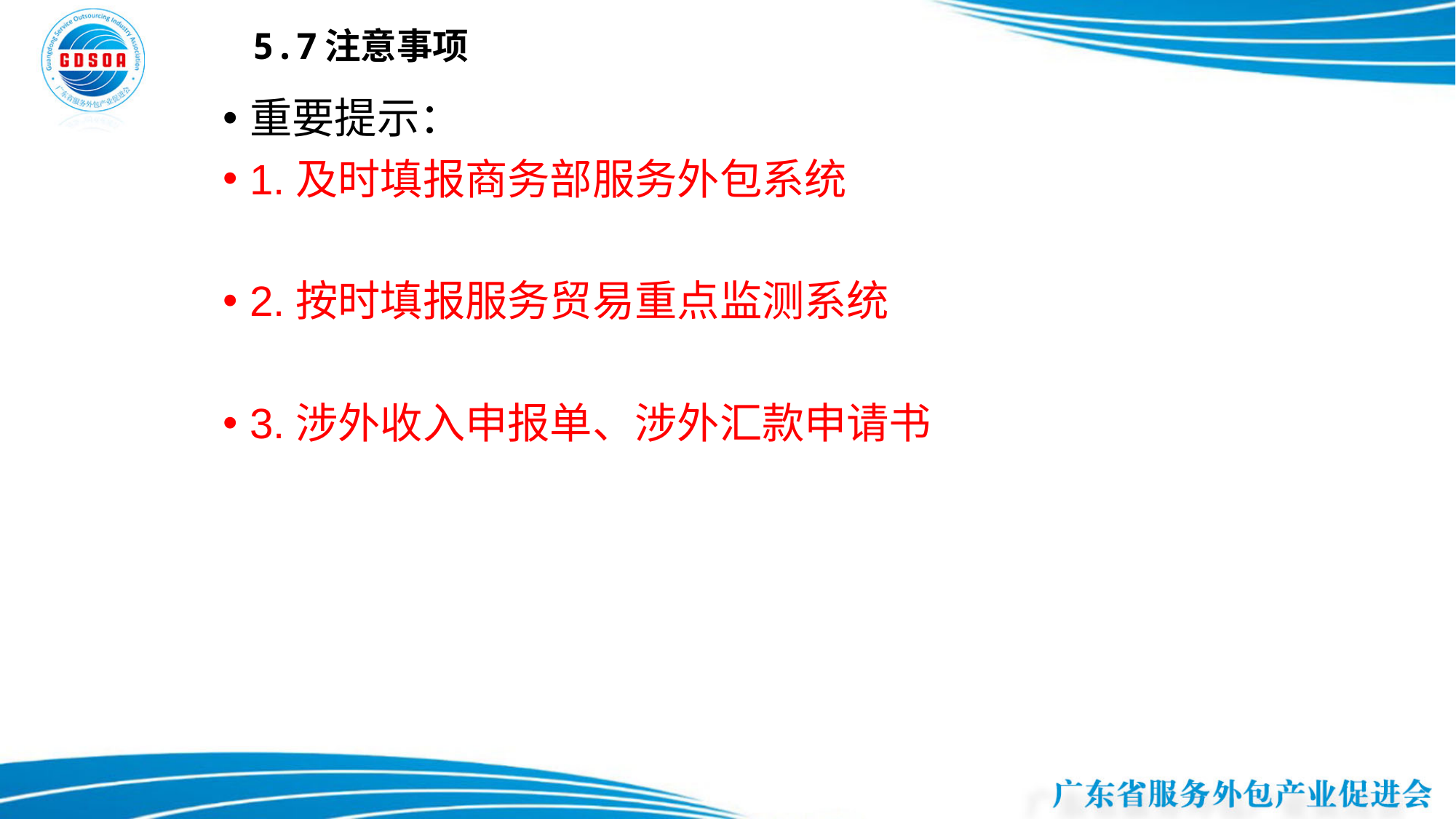

# 5.7注意事项
重要提示：
1.及时填报商务部服务外包系统

2.按时填报服务贸易重点监测系统

3.涉外收入申报单、涉外汇款申请书